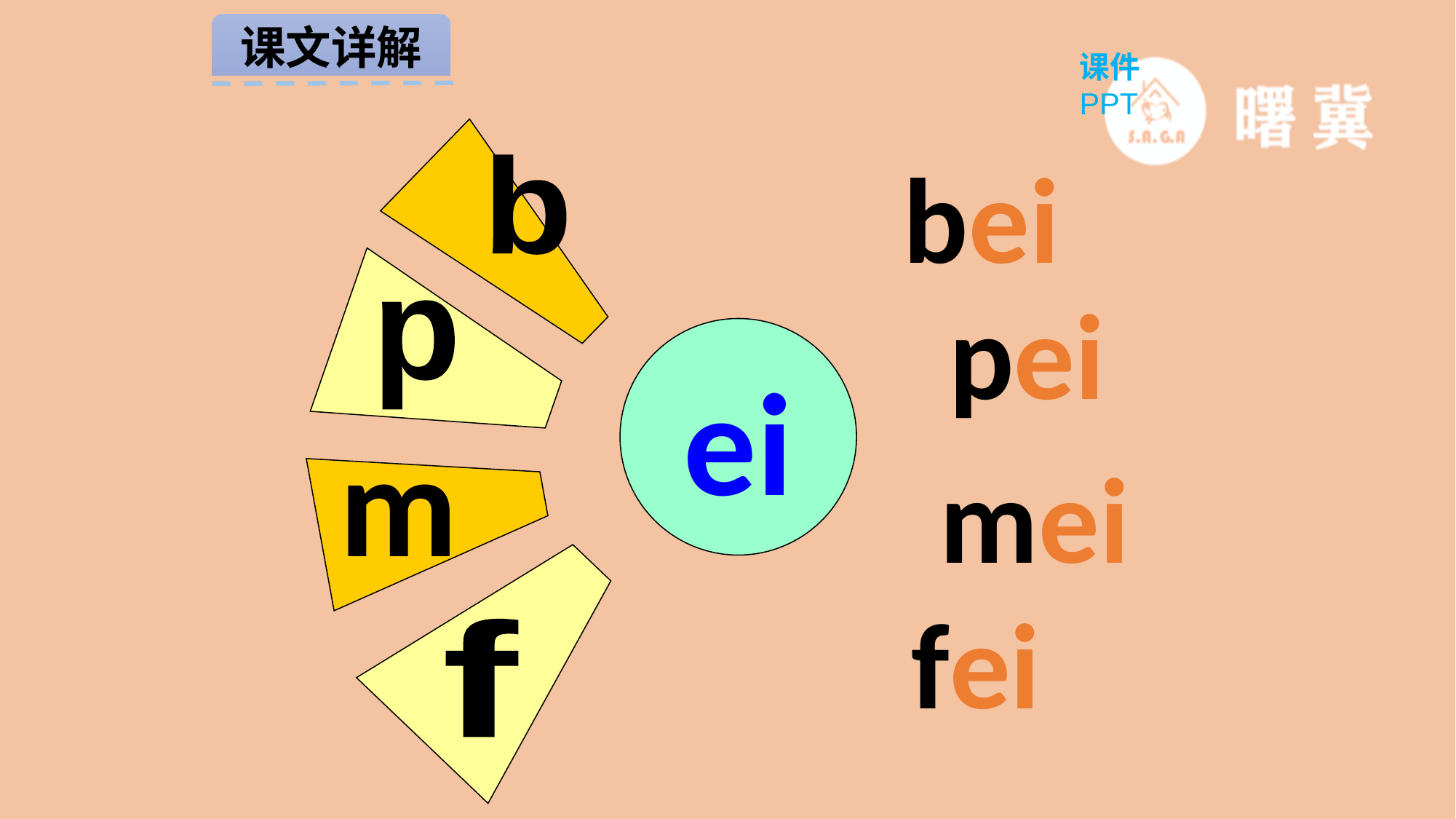

课文详解
课件PPT

bei
b

pei
p
ei

m
mei

fei
f